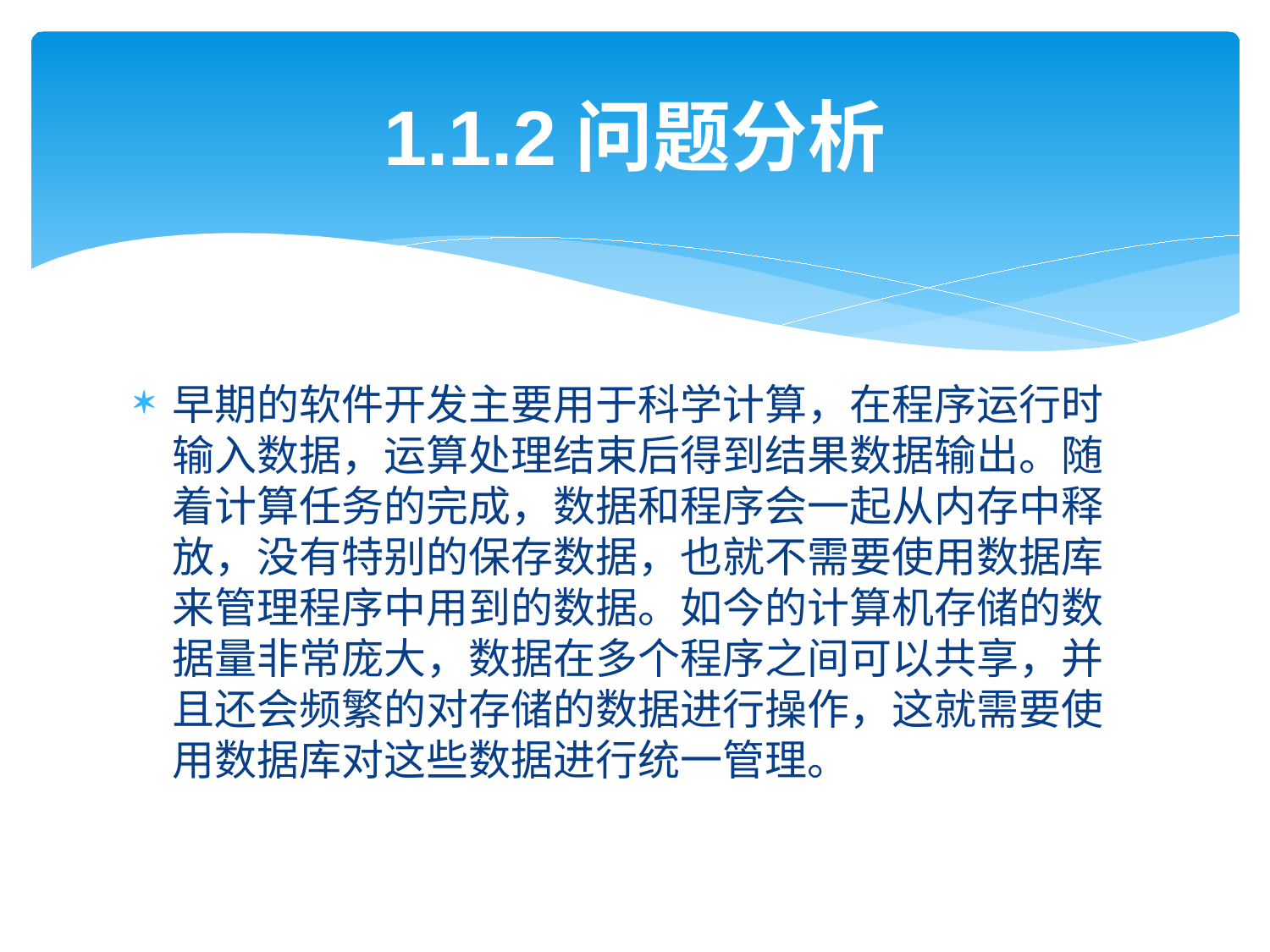

# 1.1.2问题分析
早期的软件开发主要用于科学计算，在程序运行时输入数据，运算处理结束后得到结果数据输出。随着计算任务的完成，数据和程序会一起从内存中释放，没有特别的保存数据，也就不需要使用数据库来管理程序中用到的数据。如今的计算机存储的数据量非常庞大，数据在多个程序之间可以共享，并且还会频繁的对存储的数据进行操作，这就需要使用数据库对这些数据进行统一管理。